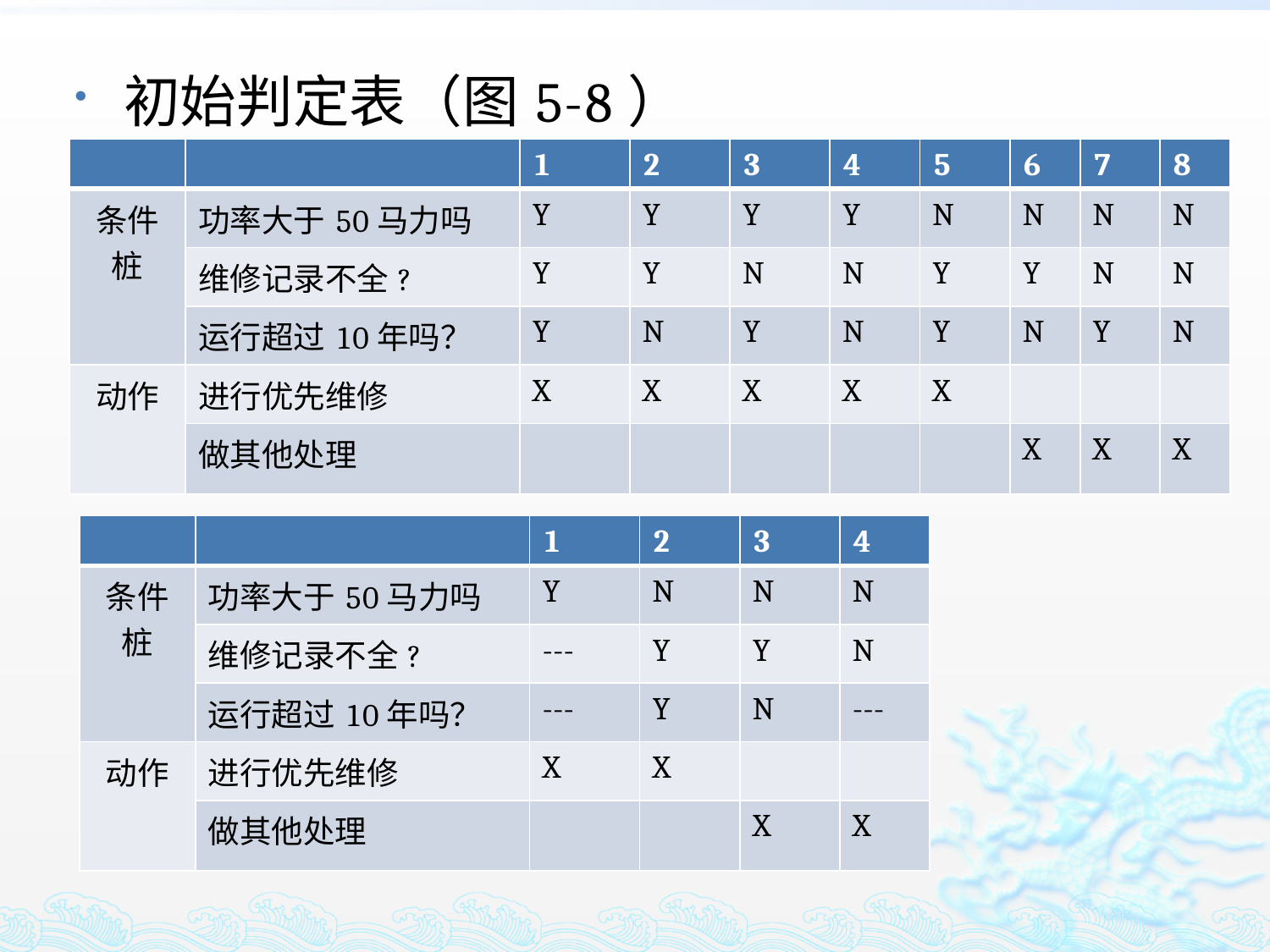

初始判定表（图5-8）

|  |  | 1 | 2 | 3 | 4 | 5 | 6 | 7 | 8 |
| --- | --- | --- | --- | --- | --- | --- | --- | --- | --- |
| 条件桩 | 功率大于50马力吗 | Y | Y | Y | Y | N | N | N | N |
|  | 维修记录不全? | Y | Y | N | N | Y | Y | N | N |
|  | 运行超过10年吗？ | Y | N | Y | N | Y | N | Y | N |
| 动作 | 进行优先维修 | X | X | X | X | X |  |  |  |
|  | 做其他处理 |  |  |  |  |  | X | X | X |
|  |  | 1 | 2 | 3 | 4 |
| --- | --- | --- | --- | --- | --- |
| 条件桩 | 功率大于50马力吗 | Y | N | N | N |
|  | 维修记录不全? | --- | Y | Y | N |
|  | 运行超过10年吗？ | --- | Y | N | --- |
| 动作 | 进行优先维修 | X | X |  |  |
|  | 做其他处理 |  |  | X | X |